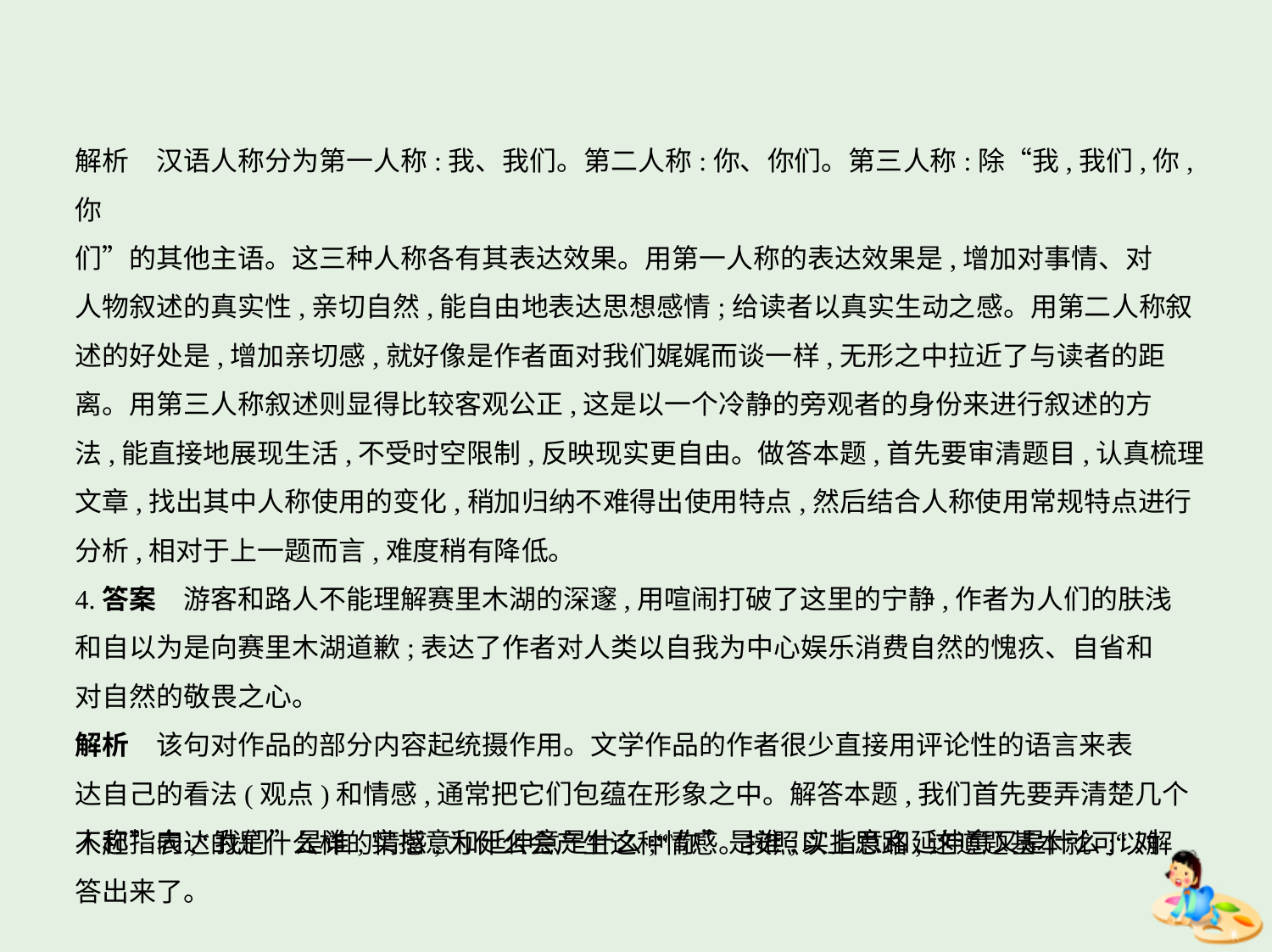

解析　汉语人称分为第一人称:我、我们。第二人称:你、你们。第三人称:除“我,我们,你,你
们”的其他主语。这三种人称各有其表达效果。用第一人称的表达效果是,增加对事情、对
人物叙述的真实性,亲切自然,能自由地表达思想感情;给读者以真实生动之感。用第二人称叙
述的好处是,增加亲切感,就好像是作者面对我们娓娓而谈一样,无形之中拉近了与读者的距
离。用第三人称叙述则显得比较客观公正,这是以一个冷静的旁观者的身份来进行叙述的方
法,能直接地展现生活,不受时空限制,反映现实更自由。做答本题,首先要审清题目,认真梳理
文章,找出其中人称使用的变化,稍加归纳不难得出使用特点,然后结合人称使用常规特点进行
分析,相对于上一题而言,难度稍有降低。
4.答案　游客和路人不能理解赛里木湖的深邃,用喧闹打破了这里的宁静,作者为人们的肤浅
和自以为是向赛里木湖道歉;表达了作者对人类以自我为中心娱乐消费自然的愧疚、自省和
对自然的敬畏之心。
解析　该句对作品的部分内容起统摄作用。文学作品的作者很少直接用评论性的语言来表
达自己的看法(观点)和情感,通常把它们包蕴在形象之中。解答本题,我们首先要弄清楚几个
人称指向,“我们”是谁,实指意和延伸意是什么;“你”是谁,实指意和延伸意又是什么;“对
不起”表达的是什么样的情感,为什么会产生这种情感。按照以上思路,这道题基本就可以解
答出来了。